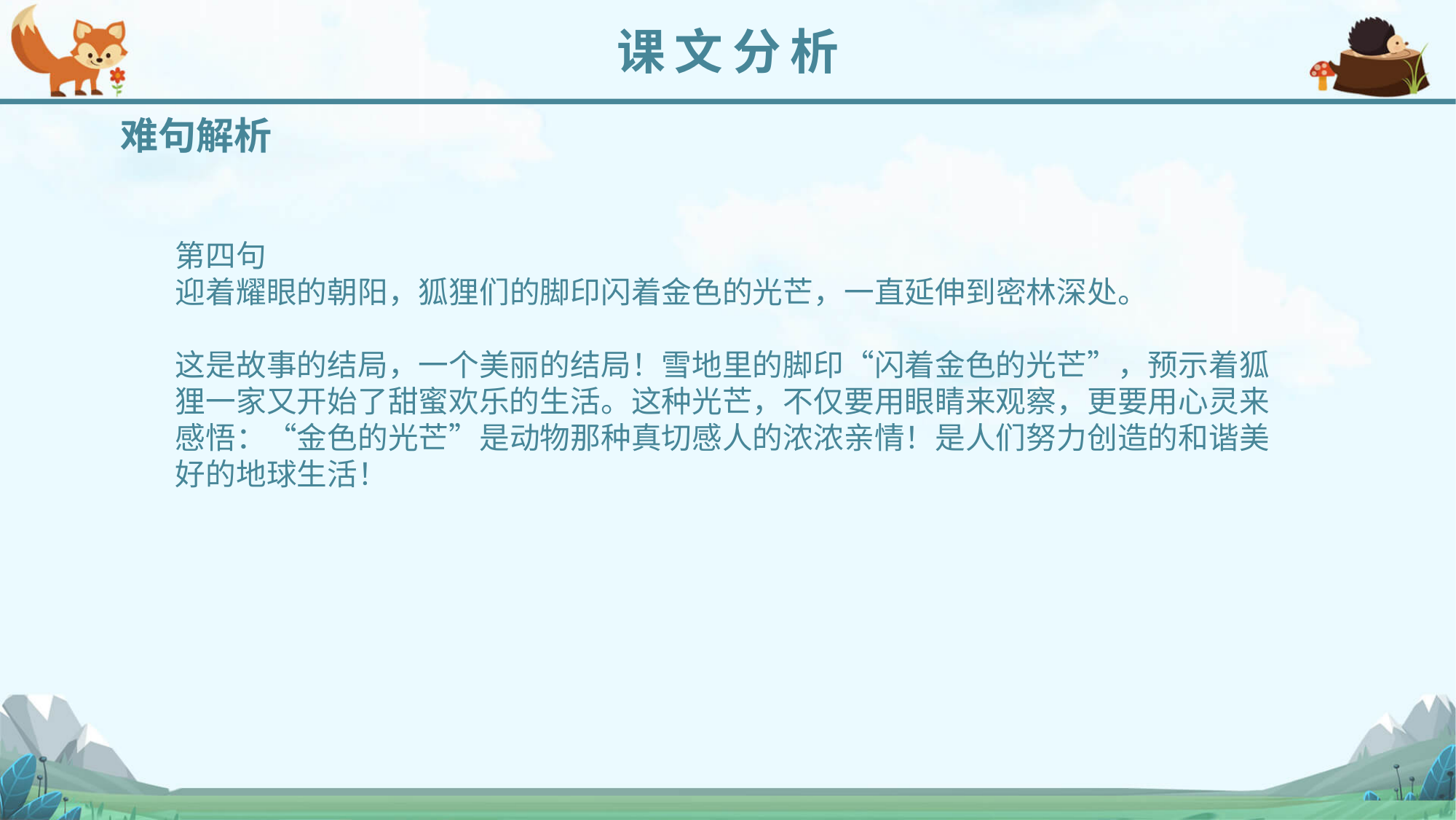

课文分析

难句解析
第四句
迎着耀眼的朝阳，狐狸们的脚印闪着金色的光芒，一直延伸到密林深处。

这是故事的结局，一个美丽的结局！雪地里的脚印“闪着金色的光芒”，预示着狐狸一家又开始了甜蜜欢乐的生活。这种光芒，不仅要用眼睛来观察，更要用心灵来感悟：“金色的光芒”是动物那种真切感人的浓浓亲情！是人们努力创造的和谐美好的地球生活！